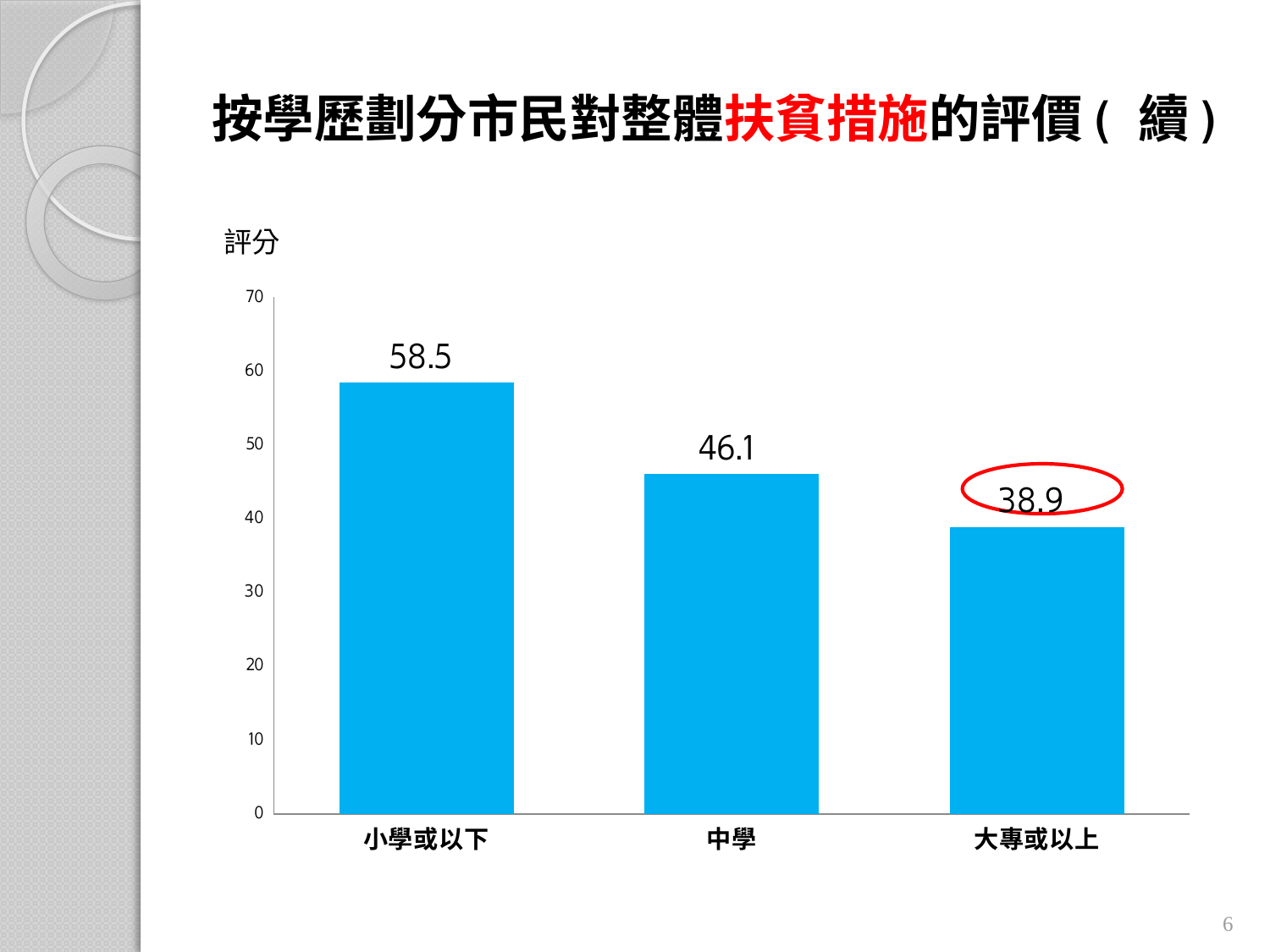

# 按學歷劃分市民對整體扶貧措施的評價( 續)
評分

### Chart

| Category |  |
|---|---|
| 小學或以下 | 58.498719216320815 |
| 中學 | 46.06962975390863 |
| 大專或以上 | 38.91651610057894 |
6